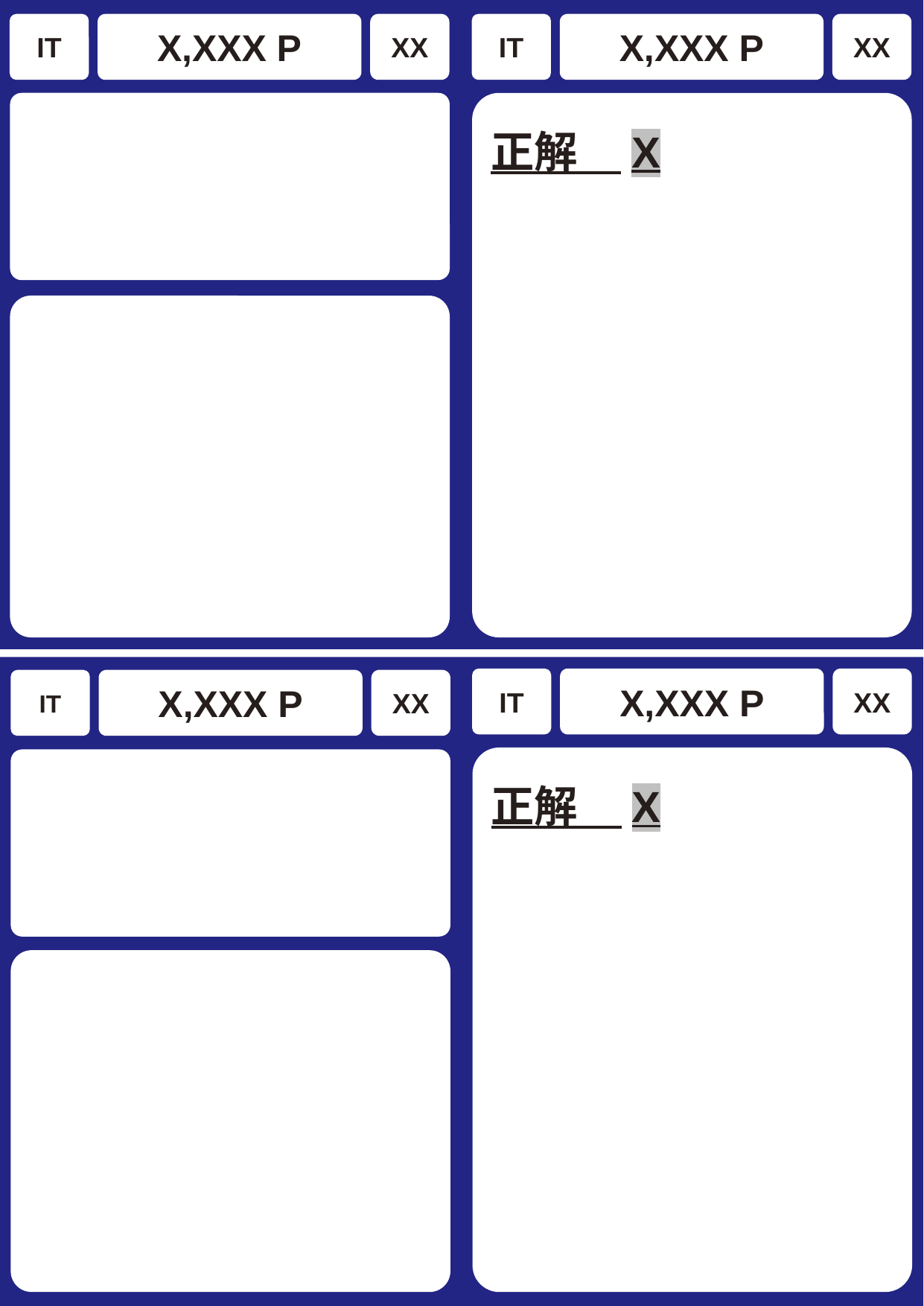

IT
X,XXX P
XX
IT
X,XXX P
XX
# クイズカード

正解　X

IT
X,XXX P
XX
IT
X,XXX P
XX

正解　X